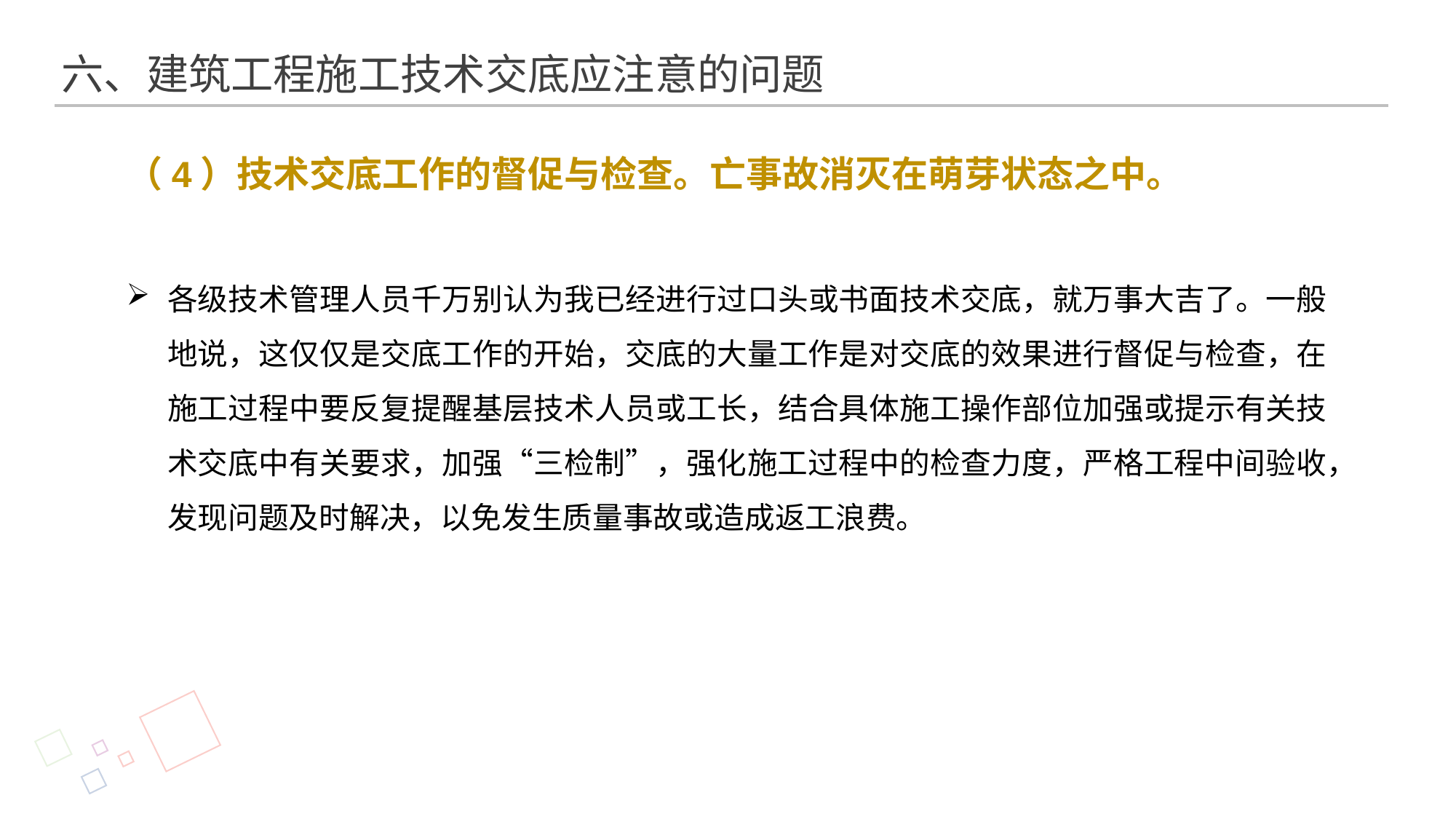

六、建筑工程施工技术交底应注意的问题
（4）技术交底工作的督促与检查。亡事故消灭在萌芽状态之中。
各级技术管理人员千万别认为我已经进行过口头或书面技术交底，就万事大吉了。一般地说，这仅仅是交底工作的开始，交底的大量工作是对交底的效果进行督促与检查，在施工过程中要反复提醒基层技术人员或工长，结合具体施工操作部位加强或提示有关技术交底中有关要求，加强“三检制”，强化施工过程中的检查力度，严格工程中间验收，发现问题及时解决，以免发生质量事故或造成返工浪费。